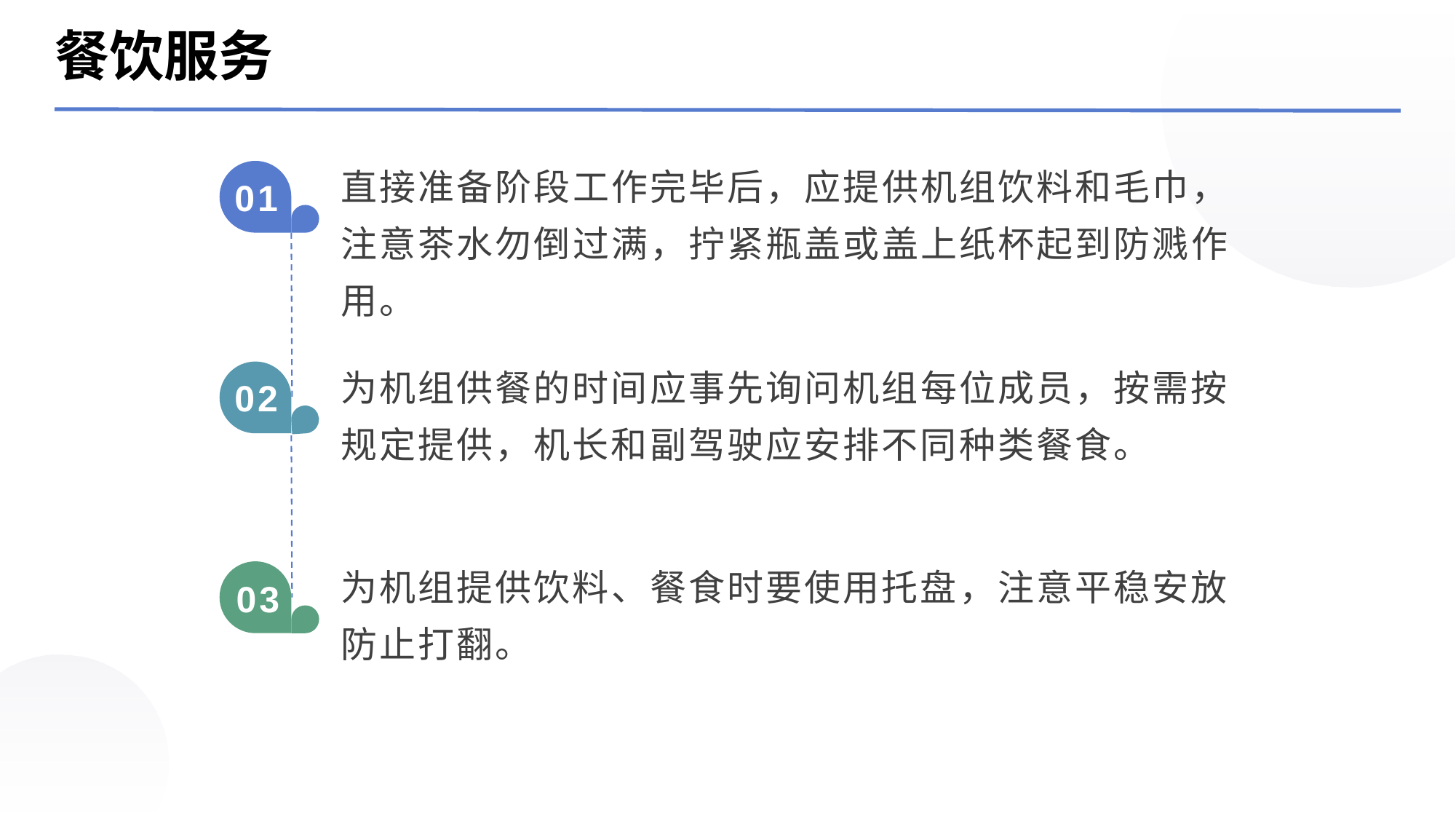

餐饮服务
直接准备阶段工作完毕后，应提供机组饮料和毛巾，注意茶水勿倒过满，拧紧瓶盖或盖上纸杯起到防溅作用。

01

为机组供餐的时间应事先询问机组每位成员，按需按规定提供，机长和副驾驶应安排不同种类餐食。

02

为机组提供饮料、餐食时要使用托盘，注意平稳安放防止打翻。

03